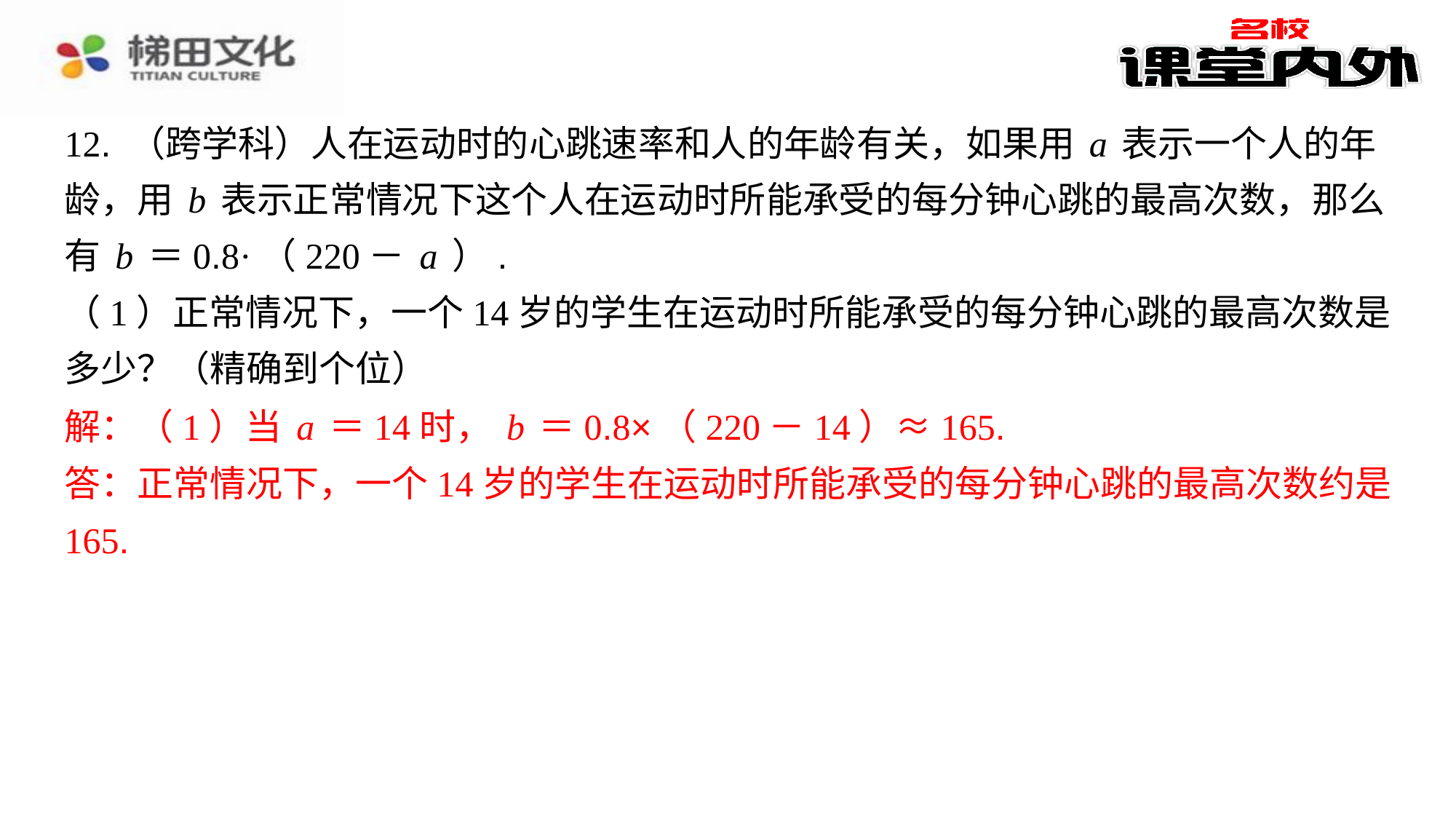

12. （跨学科）人在运动时的心跳速率和人的年龄有关，如果用a表示一个人的年
龄，用b表示正常情况下这个人在运动时所能承受的每分钟心跳的最高次数，那么
有b＝0.8·（220－a）.
（1）正常情况下，一个14岁的学生在运动时所能承受的每分钟心跳的最高次数是
多少？（精确到个位）
解：（1）当a＝14时，b＝0.8×（220－14）≈165.
答：正常情况下，一个14岁的学生在运动时所能承受的每分钟心跳的最高次数约是
165.
解：（1）当a＝14时，b＝0.8×（220－14）≈165.
答：正常情况下，一个14岁的学生在运动时所能承受的每分钟心跳的最高次数约是
165.